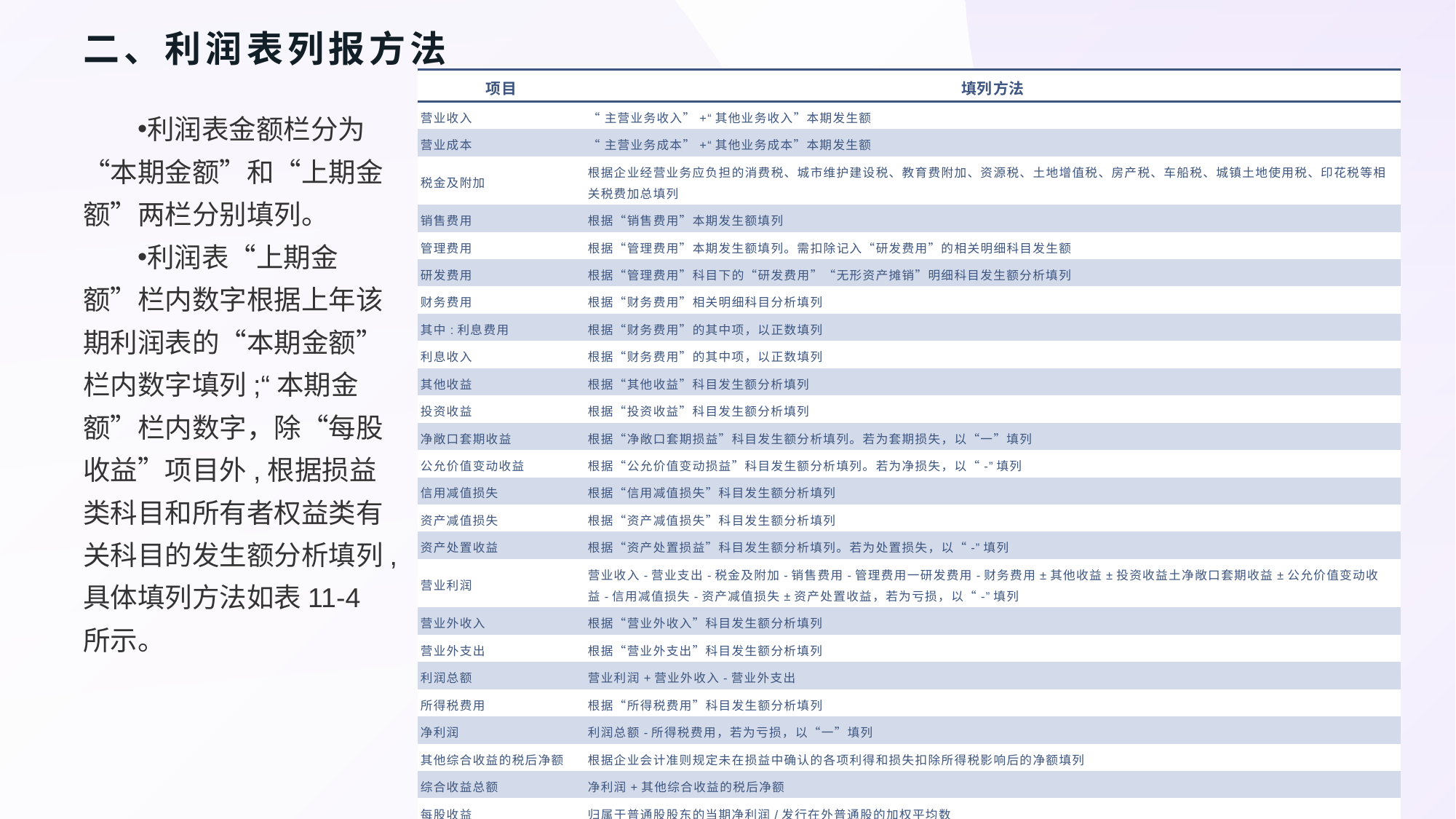

# 二、利润表列报方法
| 项目 | 填列方法 |
| --- | --- |
| 营业收入 | “主营业务收入”+“其他业务收入”本期发生额 |
| 营业成本 | “主营业务成本”+“其他业务成本”本期发生额 |
| 税金及附加 | 根据企业经营业务应负担的消费税、城市维护建设税、教育费附加、资源税、土地增值税、房产税、车船税、城镇土地使用税、印花税等相关税费加总填列 |
| 销售费用 | 根据“销售费用”本期发生额填列 |
| 管理费用 | 根据“管理费用”本期发生额填列。需扣除记入“研发费用”的相关明细科目发生额 |
| 研发费用 | 根据“管理费用”科目下的“研发费用”“无形资产摊销”明细科目发生额分析填列 |
| 财务费用 | 根据“财务费用”相关明细科目分析填列 |
| 其中:利息费用 | 根据“财务费用”的其中项，以正数填列 |
| 利息收入 | 根据“财务费用”的其中项，以正数填列 |
| 其他收益 | 根据“其他收益”科目发生额分析填列 |
| 投资收益 | 根据“投资收益”科目发生额分析填列 |
| 净敞口套期收益 | 根据“净敞口套期损益”科目发生额分析填列。若为套期损失，以“一”填列 |
| 公允价值变动收益 | 根据“公允价值变动损益”科目发生额分析填列。若为净损失，以“-”填列 |
| 信用减值损失 | 根据“信用减值损失”科目发生额分析填列 |
| 资产减值损失 | 根据“资产减值损失”科目发生额分析填列 |
| 资产处置收益 | 根据“资产处置损益”科目发生额分析填列。若为处置损失，以“-”填列 |
| 营业利润 | 营业收入-营业支出-税金及附加-销售费用-管理费用一研发费用-财务费用±其他收益±投资收益土净敞口套期收益±公允价值变动收益-信用减值损失-资产减值损失±资产处置收益，若为亏损，以“-”填列 |
| 营业外收入 | 根据“营业外收入”科目发生额分析填列 |
| 营业外支出 | 根据“营业外支出”科目发生额分析填列 |
| 利润总额 | 营业利润+营业外收入-营业外支出 |
| 所得税费用 | 根据“所得税费用”科目发生额分析填列 |
| 净利润 | 利润总额-所得税费用，若为亏损，以“一”填列 |
| 其他综合收益的税后净额 | 根据企业会计准则规定未在损益中确认的各项利得和损失扣除所得税影响后的净额填列 |
| 综合收益总额 | 净利润+其他综合收益的税后净额 |
| 每股收益 | 归属于普通股股东的当期净利润/发行在外普通股的加权平均数 |
利润表金额栏分为“本期金额”和“上期金额”两栏分别填列。
利润表“上期金额”栏内数字根据上年该期利润表的“本期金额”栏内数字填列;“本期金额”栏内数字，除“每股收益”项目外,根据损益类科目和所有者权益类有关科目的发生额分析填列,具体填列方法如表11-4所示。